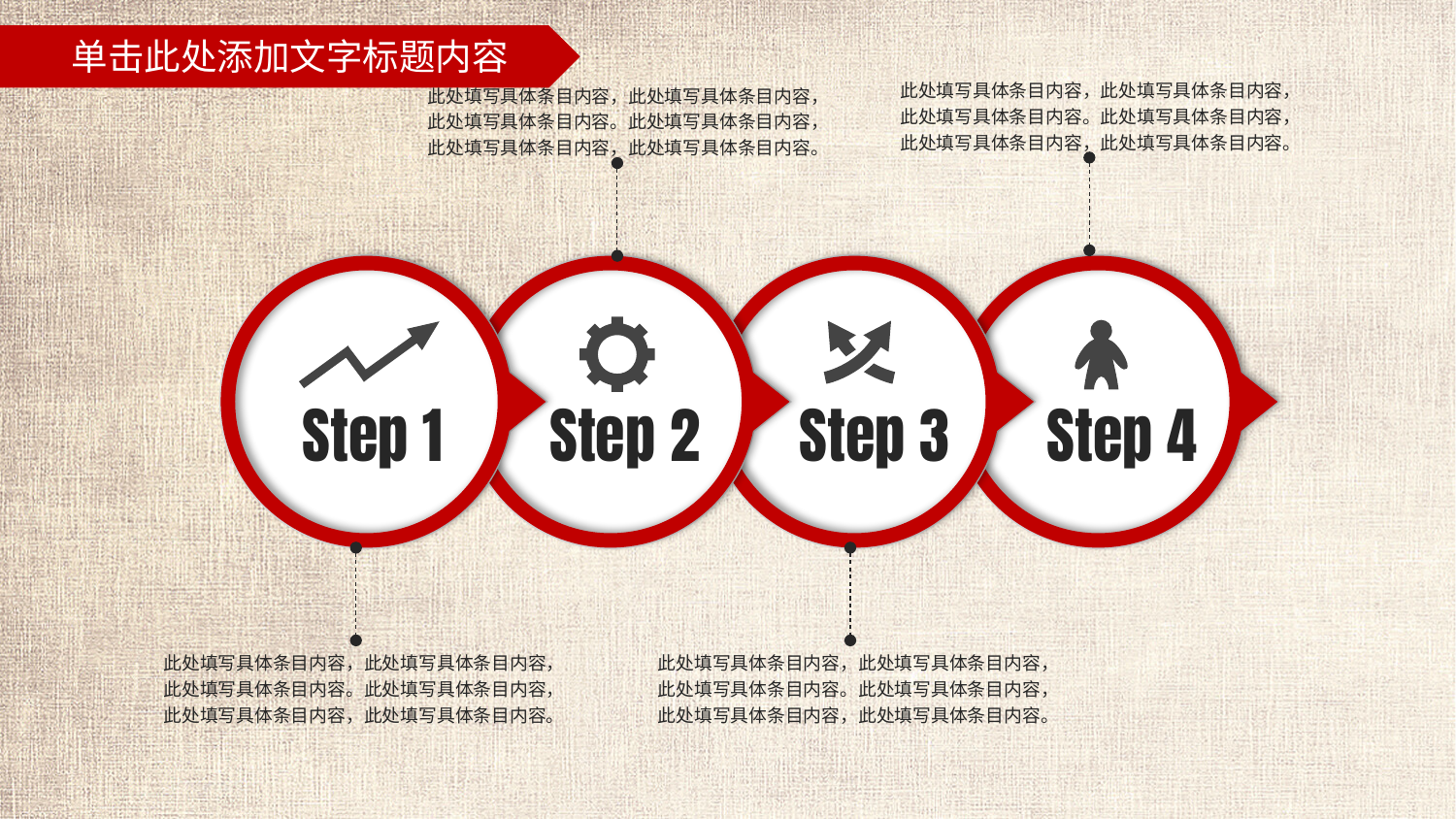

此处填写具体条目内容，此处填写具体条目内容，此处填写具体条目内容。此处填写具体条目内容，此处填写具体条目内容，此处填写具体条目内容。
此处填写具体条目内容，此处填写具体条目内容，此处填写具体条目内容。此处填写具体条目内容，此处填写具体条目内容，此处填写具体条目内容。

Step 1
Step 2
Step 3
Step 4
此处填写具体条目内容，此处填写具体条目内容，此处填写具体条目内容。此处填写具体条目内容，此处填写具体条目内容，此处填写具体条目内容。
此处填写具体条目内容，此处填写具体条目内容，此处填写具体条目内容。此处填写具体条目内容，此处填写具体条目内容，此处填写具体条目内容。